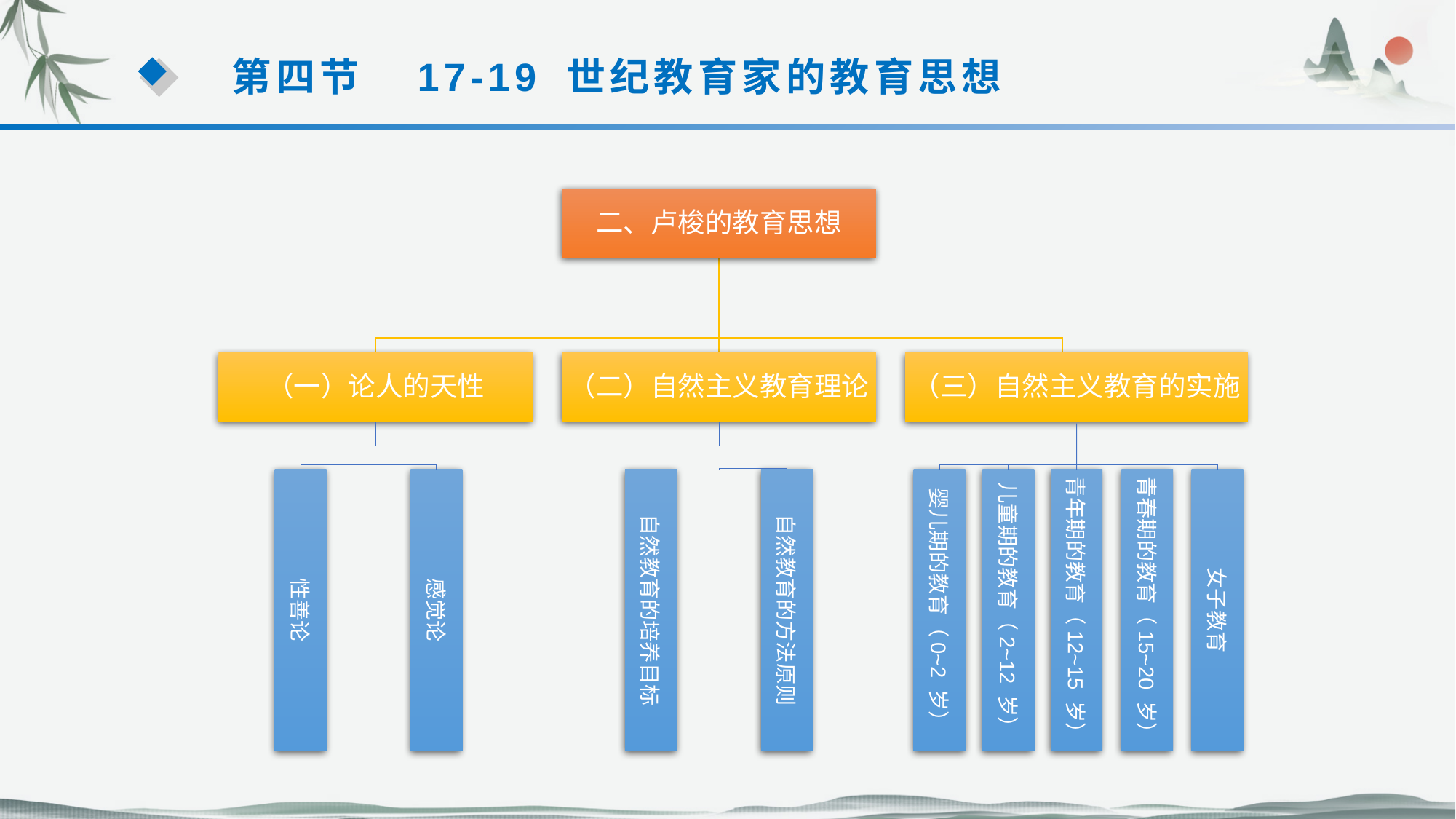

第四节　17-19 世纪教育家的教育思想

二、卢梭的教育思想

（一）论人的天性
（二）自然主义教育理论
（三）自然主义教育的实施
性善论
感觉论
自然教育的培养目标
自然教育的方法原则
婴儿期的教育（0~2 岁）
儿童期的教育（2~12 岁）
青年期的教育（12~15 岁）
青春期的教育（15~20 岁）
女子教育